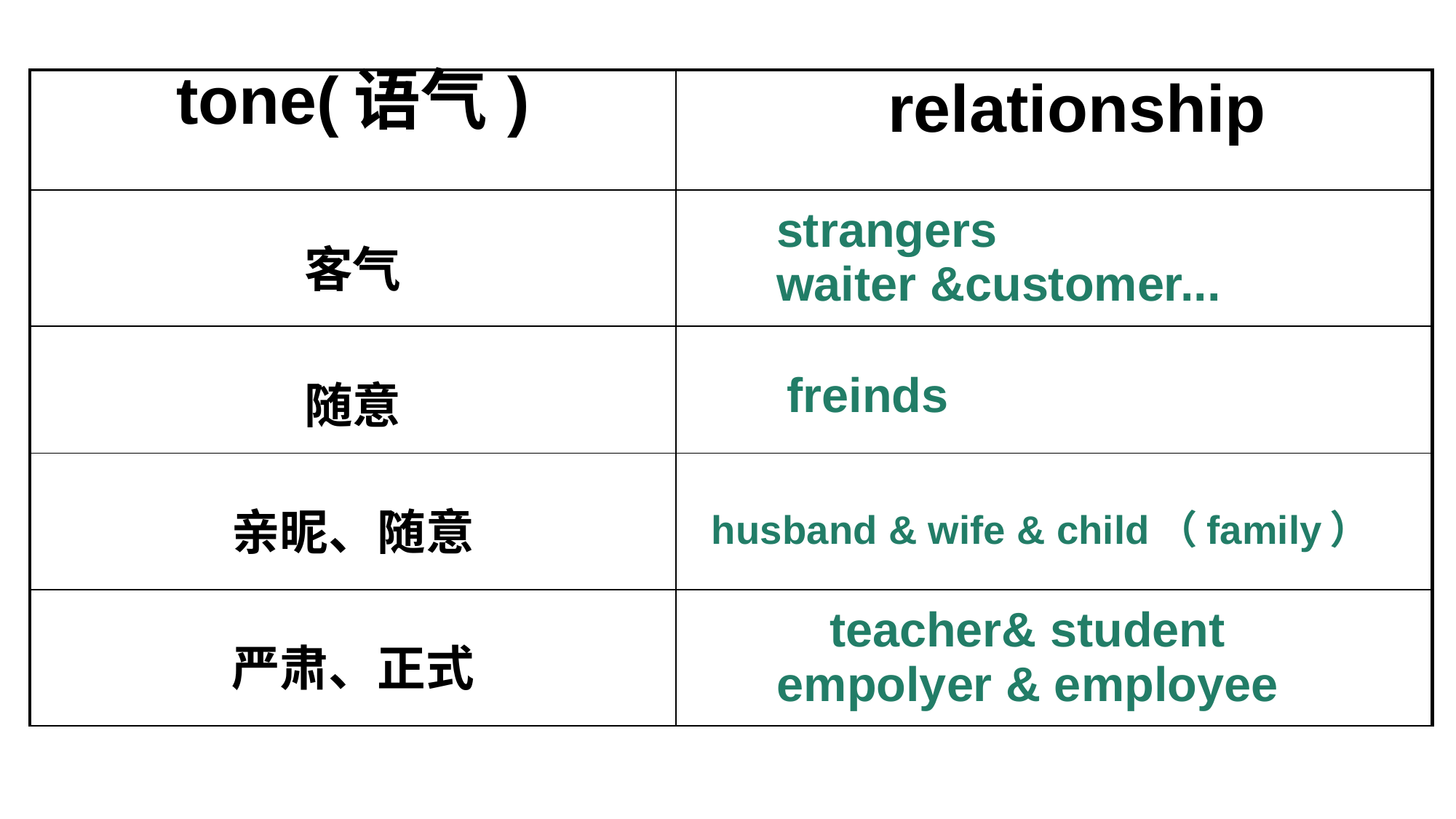

| tone(语气) | relationship |
| --- | --- |
| 客气 |  |
| 随意 |  |
| 亲昵、随意 |  |
| 严肃、正式 |  |
strangers
waiter &customer...
freinds
husband & wife & child（family）
teacher& student
empolyer & employee